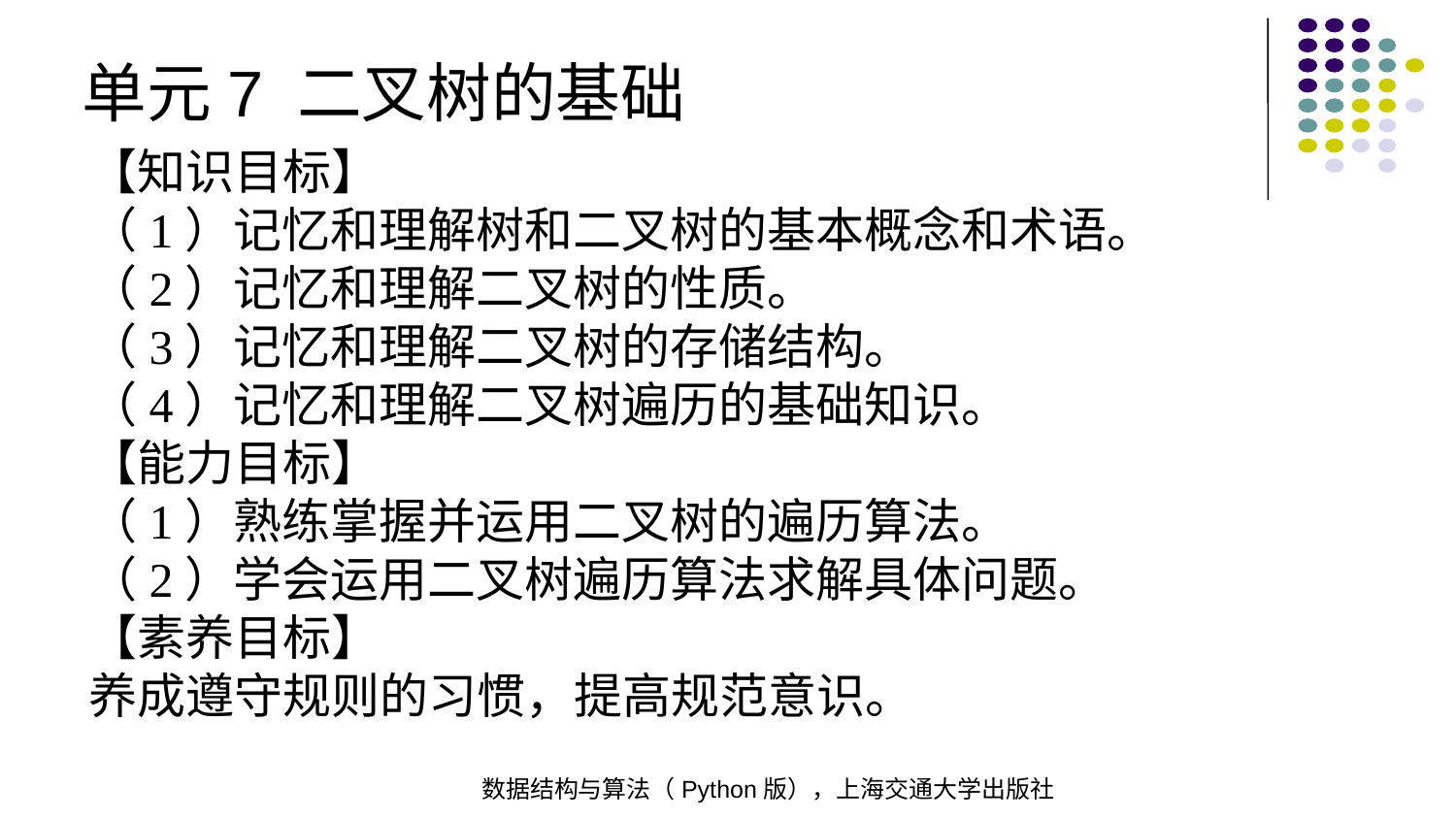

单元7 二叉树的基础
【知识目标】
（1）记忆和理解树和二叉树的基本概念和术语。
（2）记忆和理解二叉树的性质。
（3）记忆和理解二叉树的存储结构。
（4）记忆和理解二叉树遍历的基础知识。
【能力目标】
（1）熟练掌握并运用二叉树的遍历算法。
（2）学会运用二叉树遍历算法求解具体问题。
【素养目标】
养成遵守规则的习惯，提高规范意识。